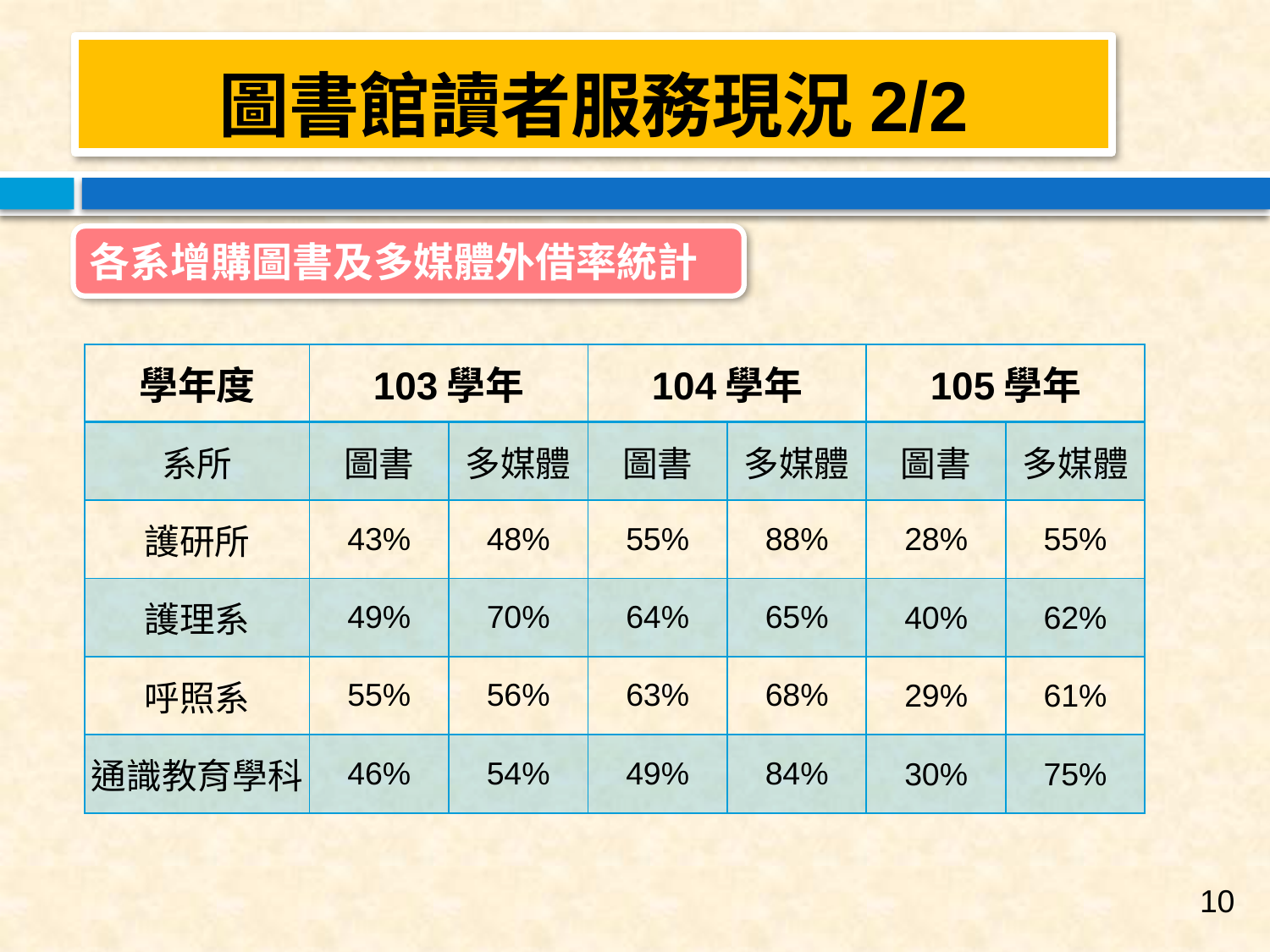

#
圖書館讀者服務現況2/2
各系增購圖書及多媒體外借率統計
| 學年度 | 103學年 |  | 104學年 |  | 105學年 |  |
| --- | --- | --- | --- | --- | --- | --- |
| 系所 | 圖書 | 多媒體 | 圖書 | 多媒體 | 圖書 | 多媒體 |
| 護研所 | 43% | 48% | 55% | 88% | 28% | 55% |
| 護理系 | 49% | 70% | 64% | 65% | 40% | 62% |
| 呼照系 | 55% | 56% | 63% | 68% | 29% | 61% |
| 通識教育學科 | 46% | 54% | 49% | 84% | 30% | 75% |
10